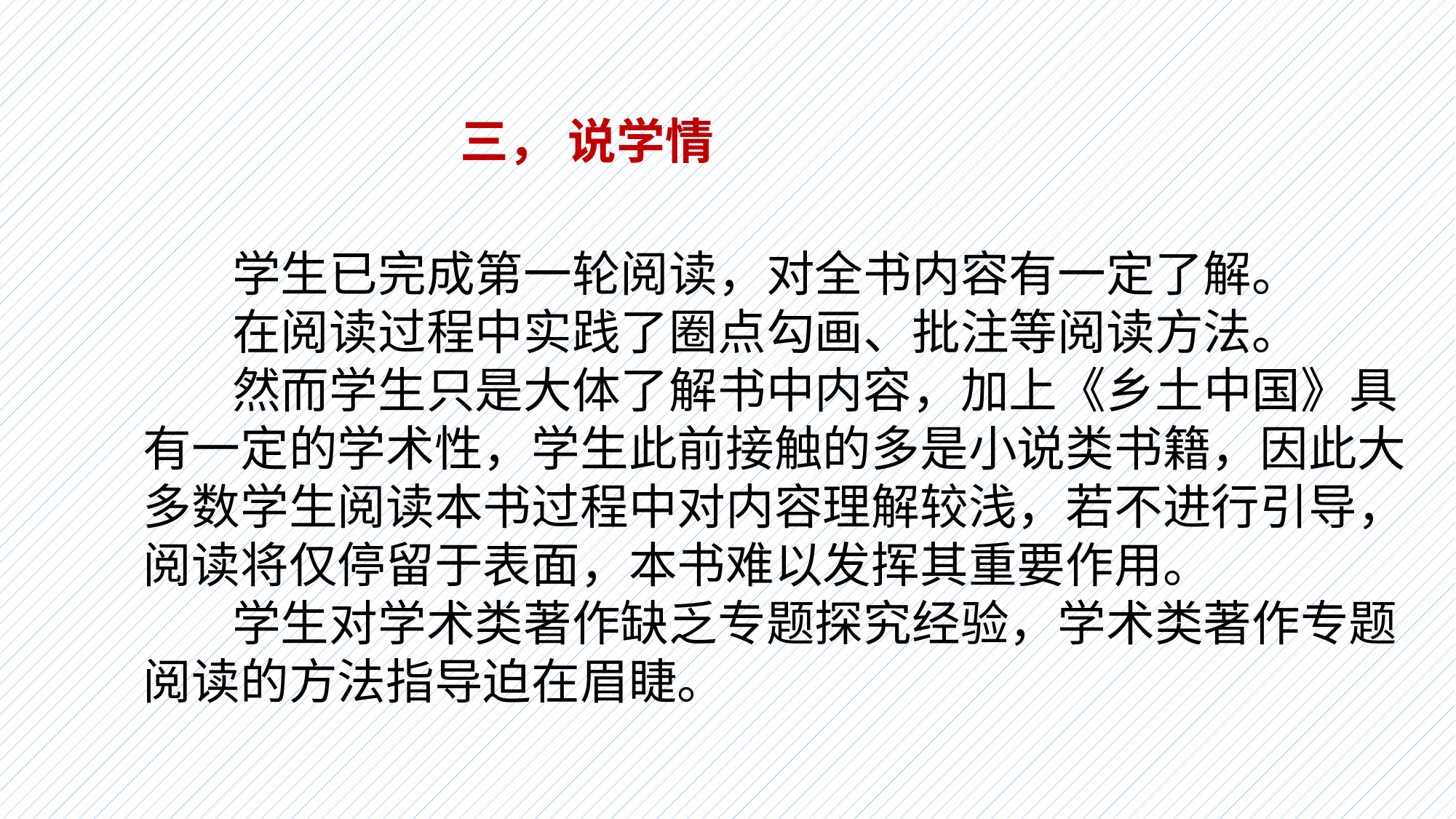

三， 说学情
学生已完成第一轮阅读，对全书内容有一定了解。
在阅读过程中实践了圈点勾画、批注等阅读方法。
然而学生只是大体了解书中内容，加上《乡土中国》具有一定的学术性，学生此前接触的多是小说类书籍，因此大多数学生阅读本书过程中对内容理解较浅，若不进行引导，阅读将仅停留于表面，本书难以发挥其重要作用。
学生对学术类著作缺乏专题探究经验，学术类著作专题阅读的方法指导迫在眉睫。
#